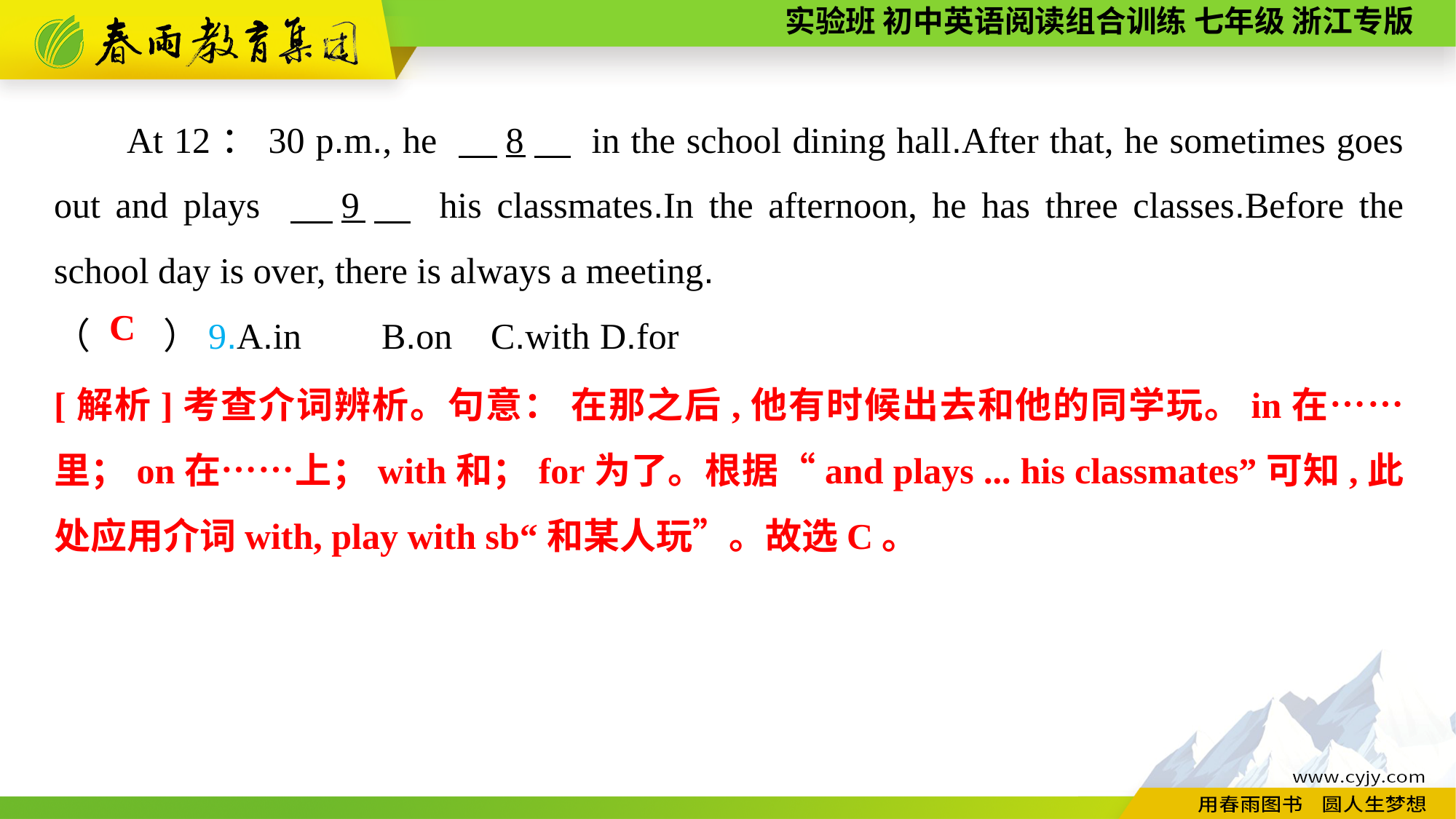

At 12：30 p.m., he 　8　 in the school dining hall.After that, he sometimes goes out and plays 　9　 his classmates.In the afternoon, he has three classes.Before the school day is over, there is always a meeting.
（　　）9.A.in	B.on	C.with	D.for
C
[解析]考查介词辨析。句意： 在那之后,他有时候出去和他的同学玩。in在……里；on在……上；with和；for为了。根据“and plays ... his classmates”可知,此处应用介词with, play with sb“和某人玩”。故选C。